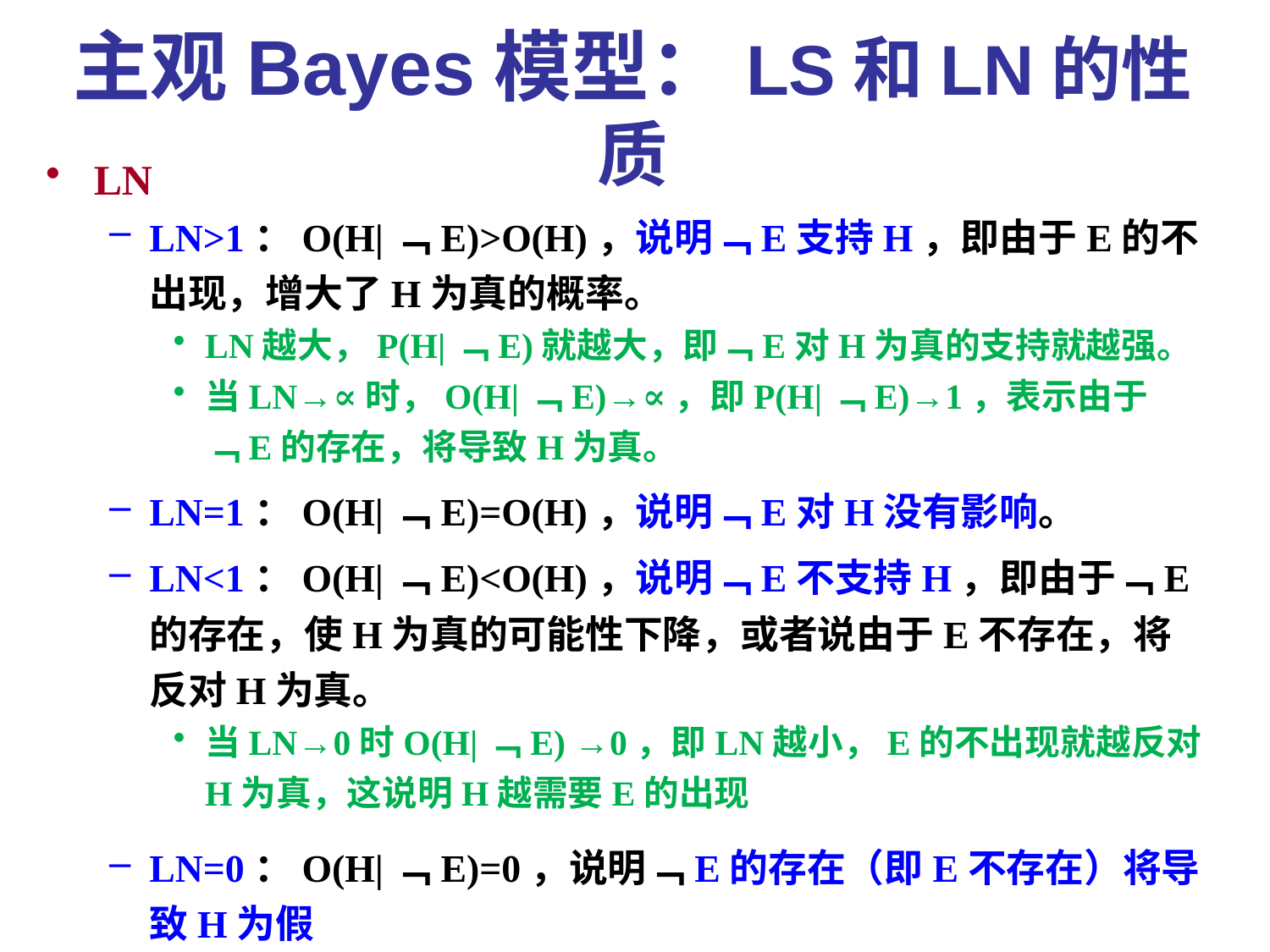

主观Bayes模型：LS和LN的性质
LN
LN>1：O(H|﹁E)>O(H)，说明﹁E支持H，即由于E的不出现，增大了H为真的概率。
LN越大，P(H|﹁E)就越大，即﹁E对H为真的支持就越强。
当LN→∝时，O(H|﹁E)→∝，即P(H|﹁E)→1，表示由于﹁E的存在，将导致H为真。
LN=1：O(H|﹁E)=O(H)，说明﹁E对H没有影响。
LN<1：O(H|﹁E)<O(H)，说明﹁E不支持H，即由于﹁E的存在，使H为真的可能性下降，或者说由于E不存在，将反对H为真。
当LN→0时O(H|﹁E) →0，即LN越小，E的不出现就越反对H为真，这说明H越需要E的出现
LN=0：O(H|﹁E)=0，说明﹁E的存在（即E不存在）将导致H为假